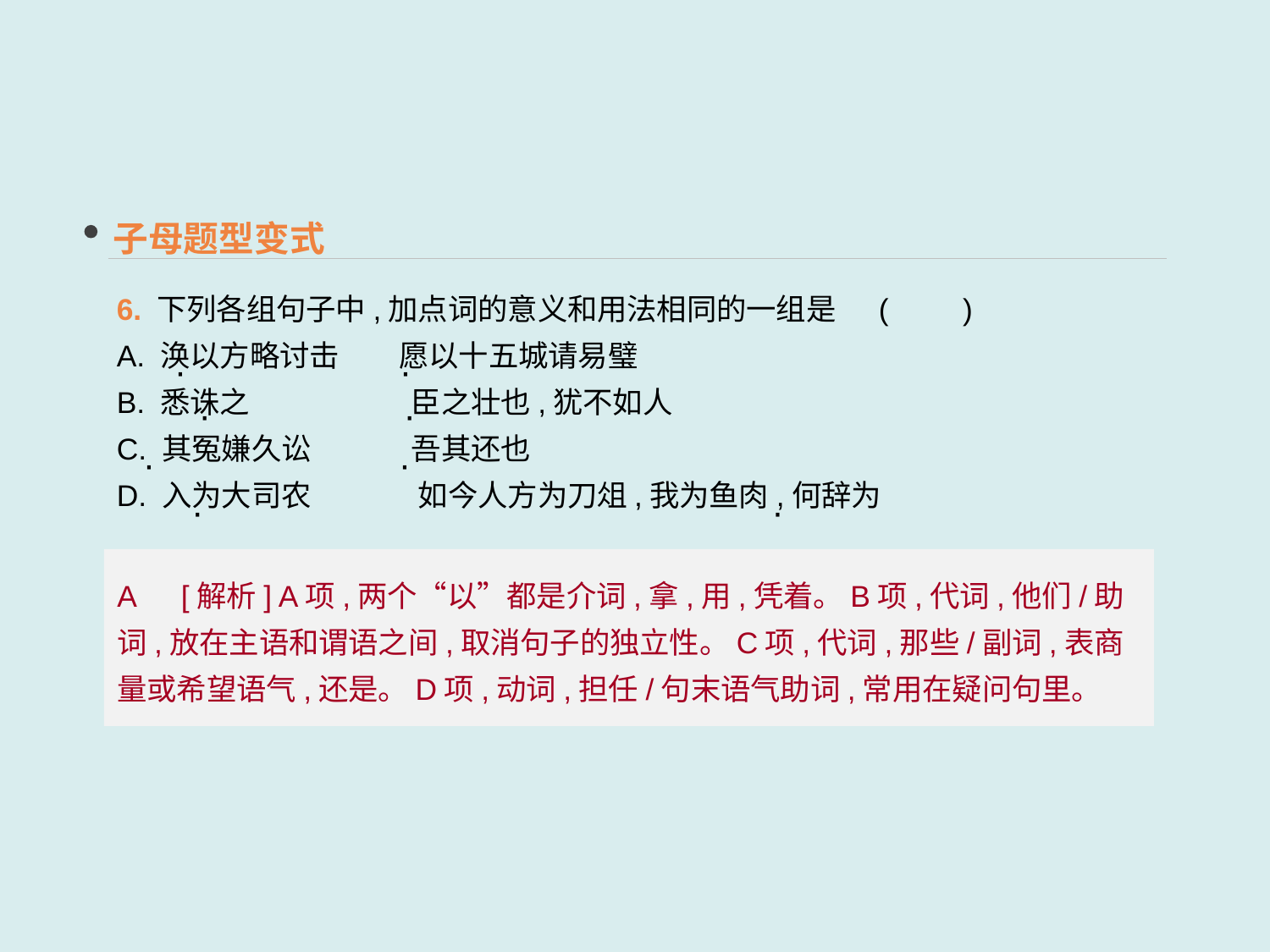

子母题型变式

6. 下列各组句子中,加点词的意义和用法相同的一组是	(　　)
A. 涣以方略讨击　　愿以十五城请易璧
B. 悉诛之	      臣之壮也,犹不如人
C. 其冤嫌久讼	      吾其还也
D. 入为大司农	       如今人方为刀俎,我为鱼肉,何辞为

·                     ·
·                   ·
·                        ·
  ·                                                        ·

A　[解析] A项,两个“以”都是介词,拿,用,凭着。B项,代词,他们/助词,放在主语和谓语之间,取消句子的独立性。C项,代词,那些/副词,表商量或希望语气,还是。D项,动词,担任/句末语气助词,常用在疑问句里。